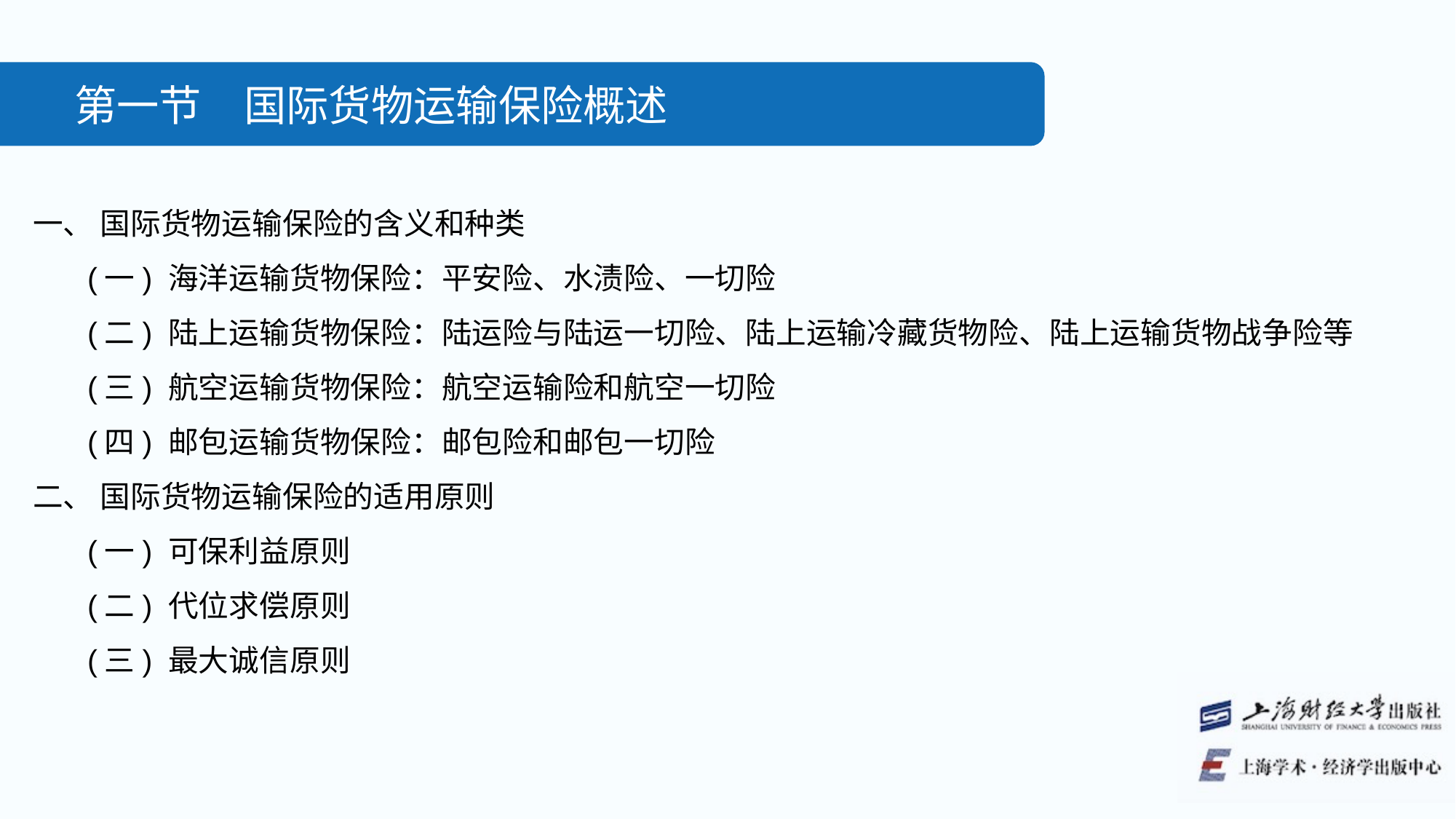

第一节　国际货物运输保险概述
一、 国际货物运输保险的含义和种类
(一) 海洋运输货物保险：平安险、水渍险、一切险
(二) 陆上运输货物保险：陆运险与陆运一切险、陆上运输冷藏货物险、陆上运输货物战争险等
(三) 航空运输货物保险：航空运输险和航空一切险
(四) 邮包运输货物保险：邮包险和邮包一切险
二、 国际货物运输保险的适用原则
(一) 可保利益原则
(二) 代位求偿原则
(三) 最大诚信原则